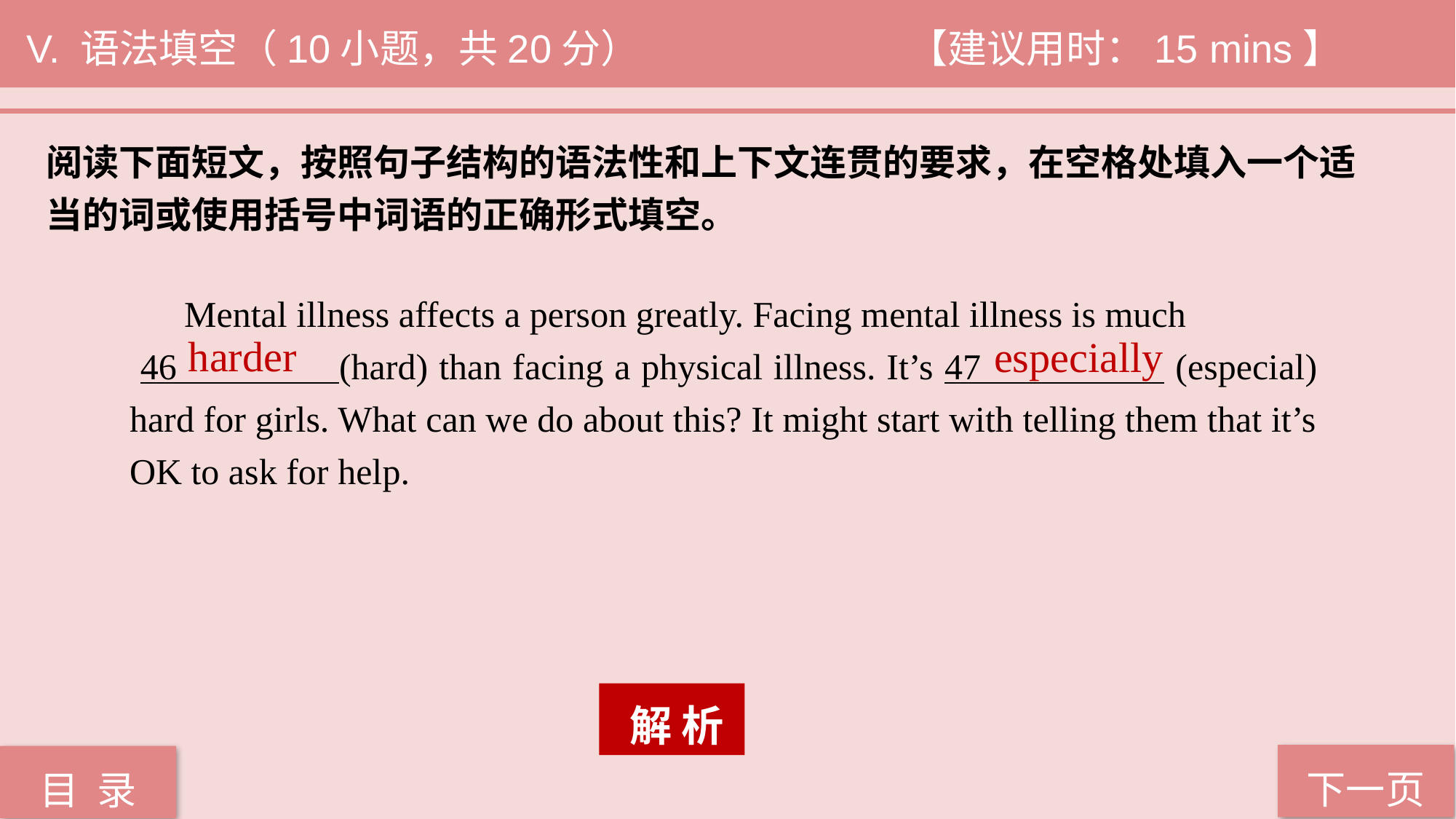

V. 语法填空（10小题，共20分） 			 【建议用时：15 mins】
阅读下面短文，按照句子结构的语法性和上下文连贯的要求，在空格处填入一个适
当的词或使用括号中词语的正确形式填空。
      Mental illness affects a person greatly. Facing mental illness is much
 46               (hard) than facing a physical illness. It’s 47                  (especial) hard for girls. What can we do about this? It might start with telling them that it’s OK to ask for help.
harder
especially
 解 析